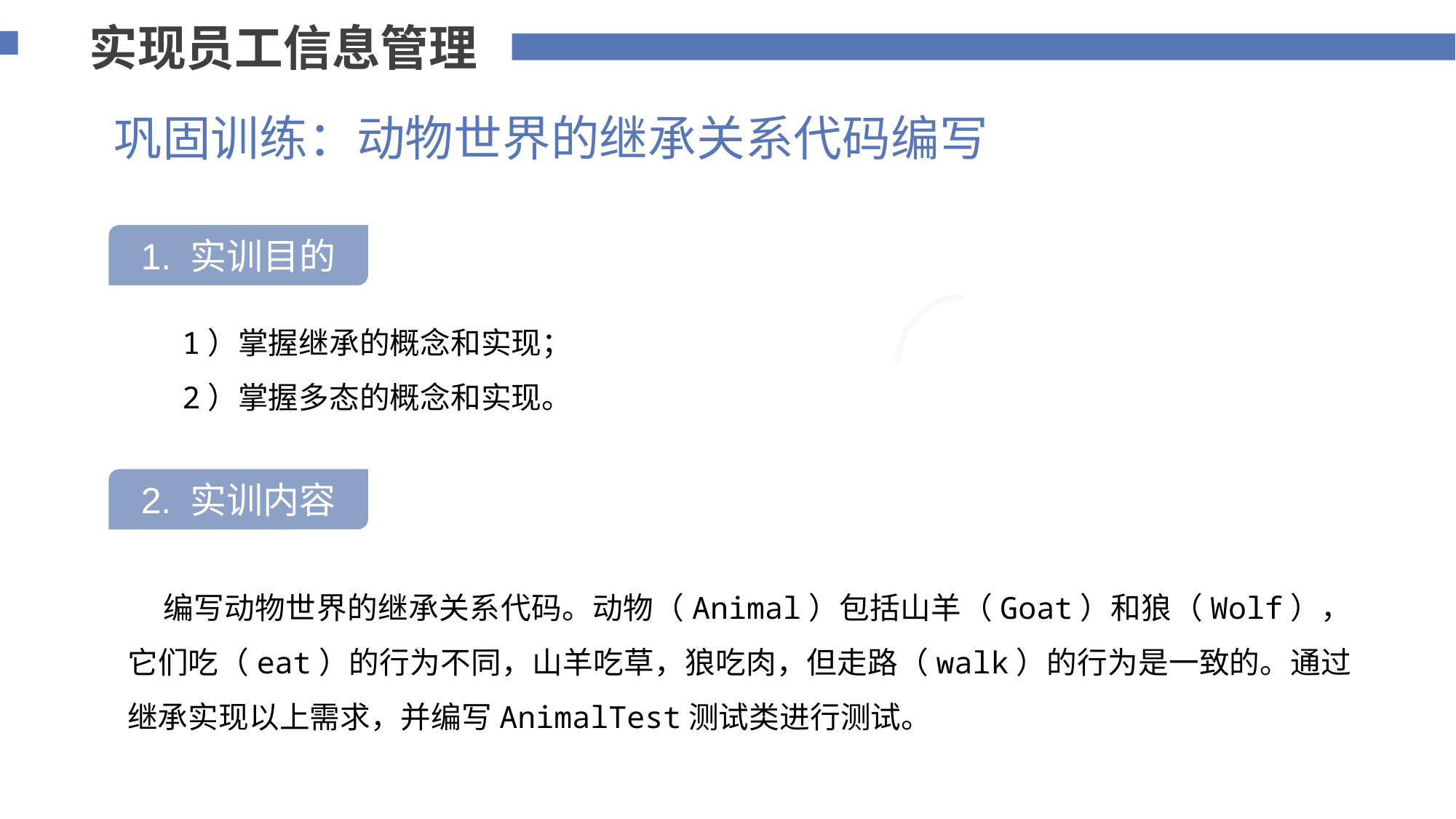

实现员工信息管理

巩固训练：动物世界的继承关系代码编写
1. 实训目的

75%
    1）掌握继承的概念和实现；
    2）掌握多态的概念和实现。
2. 实训内容
    编写动物世界的继承关系代码。动物（Animal）包括山羊（Goat）和狼（Wolf），它们吃（eat）的行为不同，山羊吃草，狼吃肉，但走路（walk）的行为是一致的。通过继承实现以上需求，并编写AnimalTest测试类进行测试。